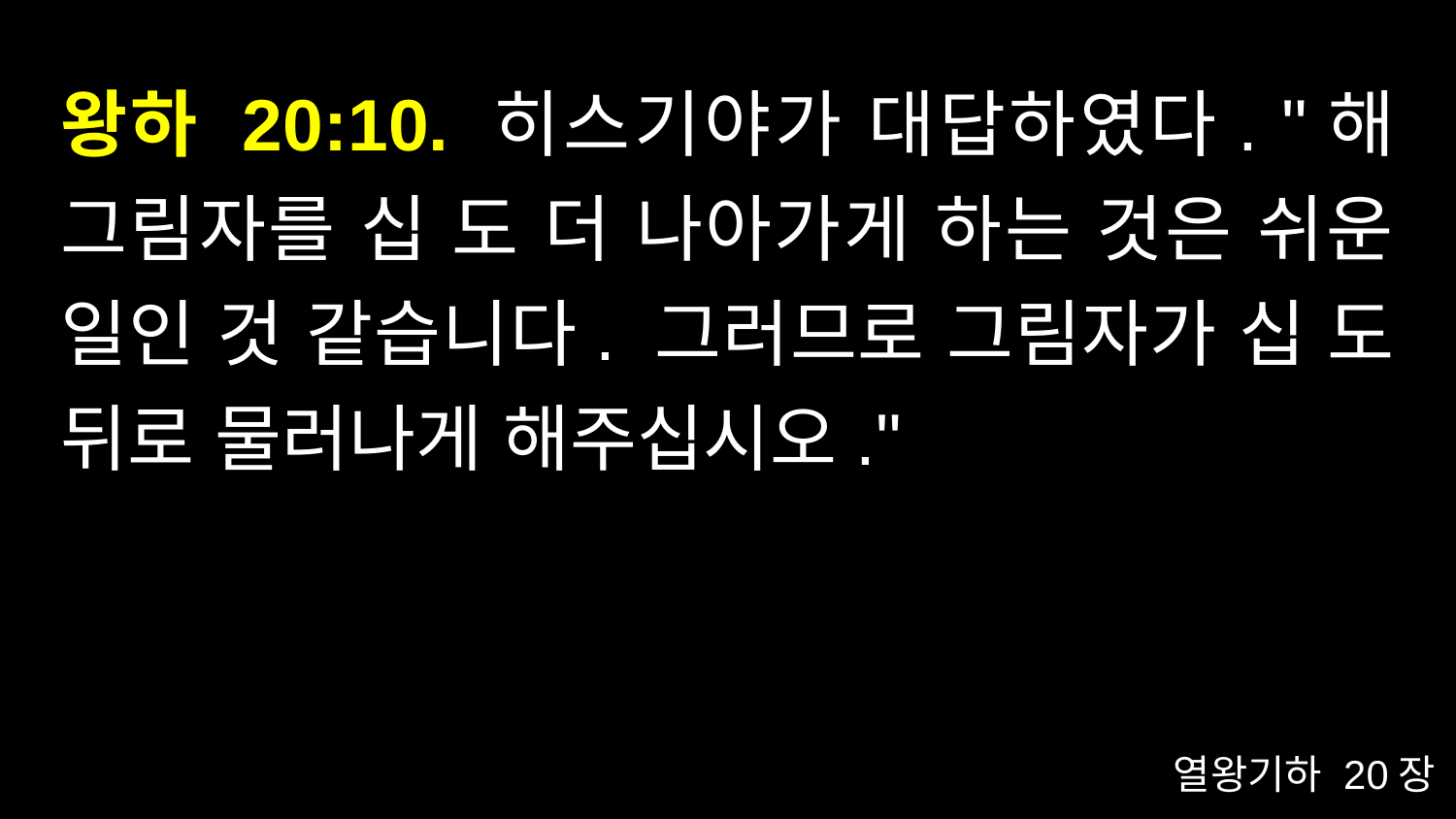

# 왕하 20:10. 히스기야가 대답하였다. "해 그림자를 십 도 더 나아가게 하는 것은 쉬운 일인 것 같습니다. 그러므로 그림자가 십 도 뒤로 물러나게 해주십시오."
열왕기하 20장